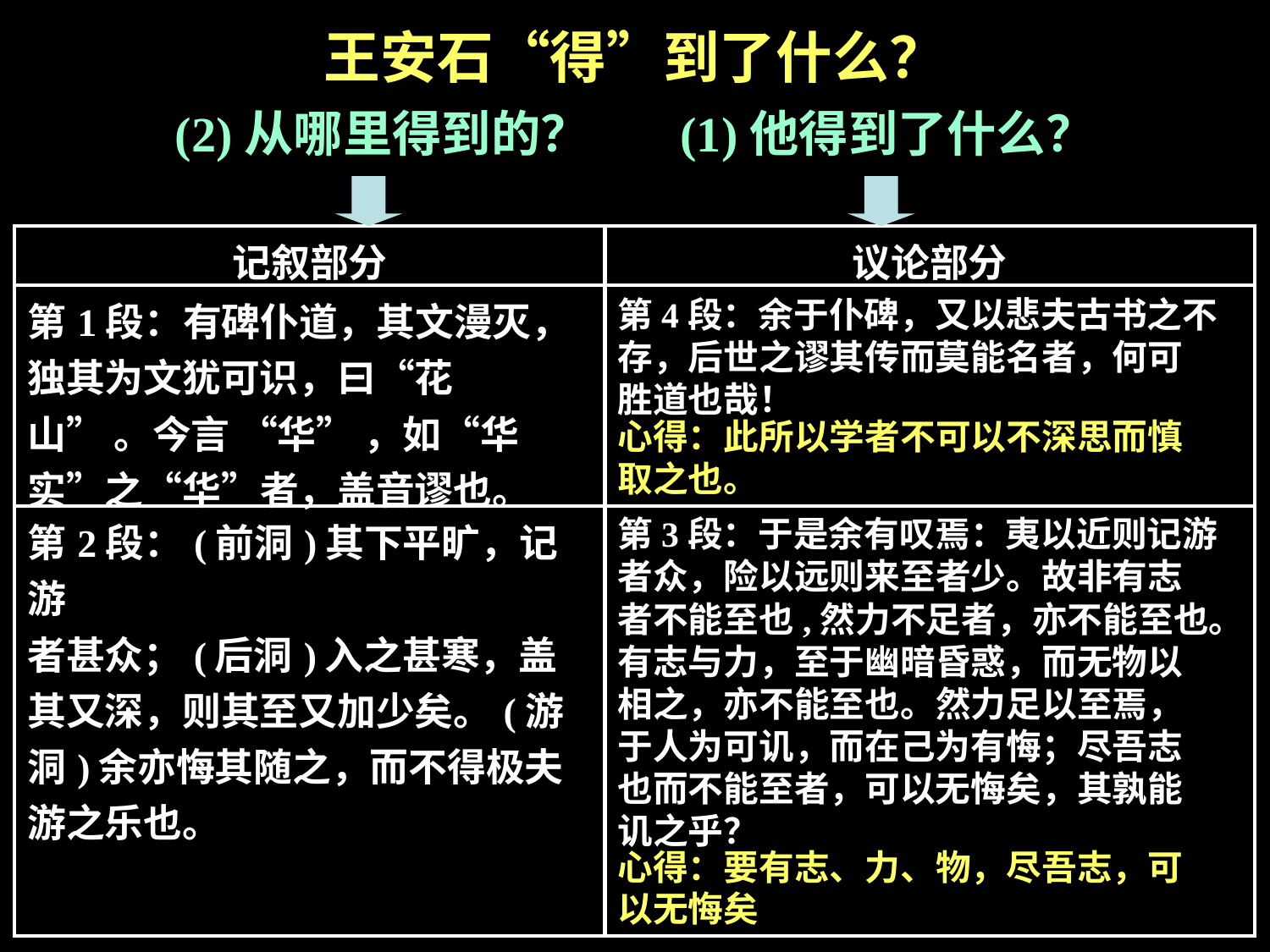

王安石“得”到了什么？
(2)从哪里得到的？       (1)他得到了什么？

| 记叙部分 | 议论部分 |
| --- | --- |
| 第1段：有碑仆道，其文漫灭， 独其为文犹可识，曰“花 山” 。今言 “华” ，如“华 实”之“华”者，盖音谬也。 |  |
| 第2段：(前洞)其下平旷，记游 者甚众；(后洞)入之甚寒，盖 其又深，则其至又加少矣。(游 洞)余亦悔其随之，而不得极夫 游之乐也。 |  |

第4段：余于仆碑，又以悲夫古书之不
存，后世之谬其传而莫能名者，何可
胜道也哉！
心得：此所以学者不可以不深思而慎
取之也。

第3段：于是余有叹焉：夷以近则记游
者众，险以远则来至者少。故非有志
者不能至也,然力不足者，亦不能至也。
有志与力，至于幽暗昏惑，而无物以
相之，亦不能至也。然力足以至焉，
于人为可讥，而在己为有悔；尽吾志
也而不能至者，可以无悔矣，其孰能
讥之乎？
心得：要有志、力、物，尽吾志，可
以无悔矣